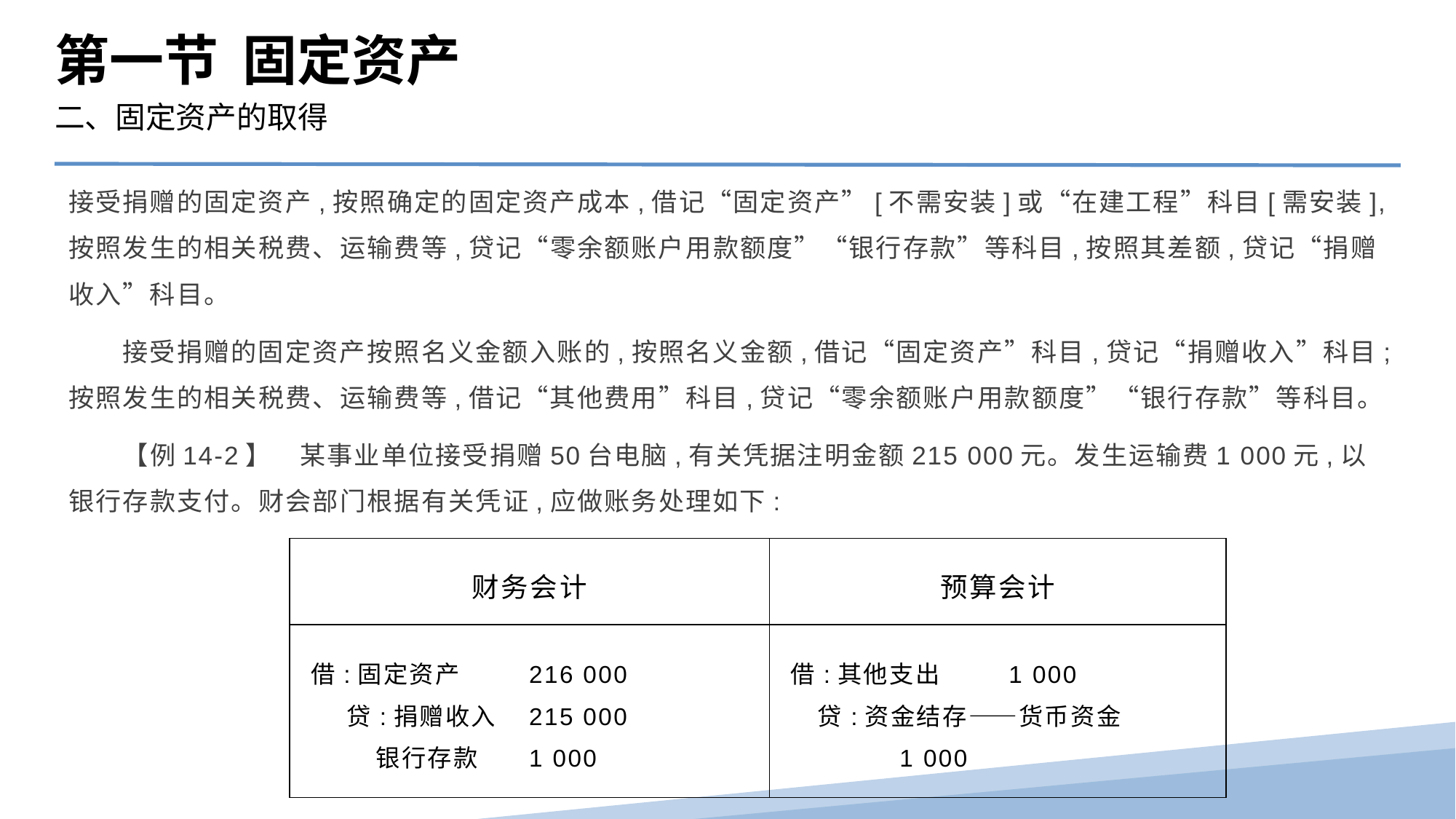

第一节  固定资产
二、固定资产的取得
接受捐赠的固定资产,按照确定的固定资产成本,借记“固定资产”[不需安装]或“在建工程”科目[需安装],按照发生的相关税费、运输费等,贷记“零余额账户用款额度”“银行存款”等科目,按照其差额,贷记“捐赠收入”科目。
　　接受捐赠的固定资产按照名义金额入账的,按照名义金额,借记“固定资产”科目,贷记“捐赠收入”科目;按照发生的相关税费、运输费等,借记“其他费用”科目,贷记“零余额账户用款额度”“银行存款”等科目。
　　【例14-2】　某事业单位接受捐赠50台电脑,有关凭据注明金额215 000元。发生运输费1 000元,以银行存款支付。财会部门根据有关凭证,应做账务处理如下:
| 财务会计 | 预算会计 |
| --- | --- |
| 借:固定资产 216 000 贷:捐赠收入 215 000 银行存款 1 000 | 借:其他支出 1 000 贷:资金结存——货币资金 1 000 |